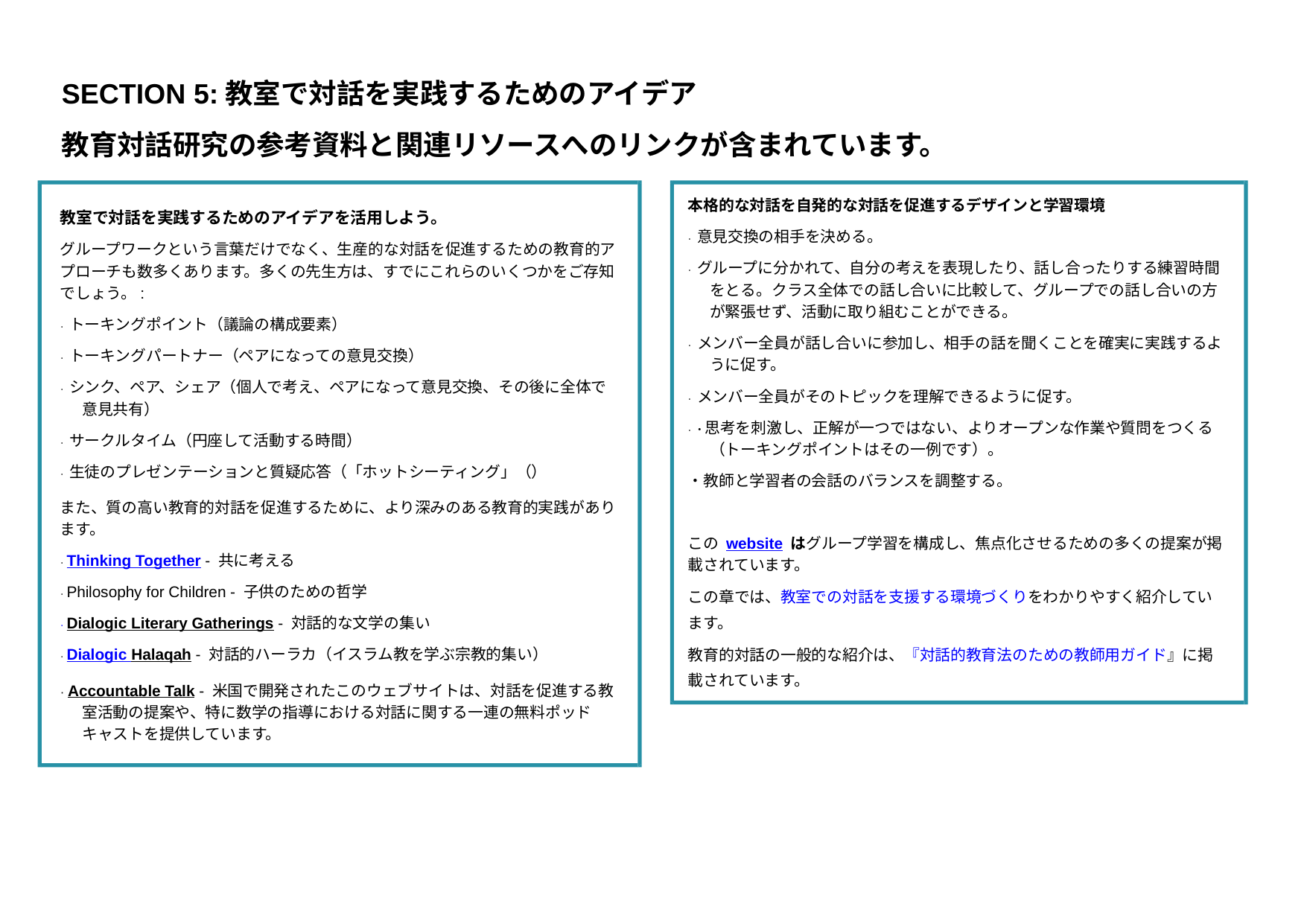

SECTION 5:教室で対話を実践するためのアイデア
教育対話研究の参考資料と関連リソースへのリンクが含まれています。

本格的な対話を自発的な対話を促進するデザインと学習環境
· 意見交換の相手を決める。
· グループに分かれて、自分の考えを表現したり、話し合ったりする練習時間をとる。クラス全体での話し合いに比較して、グループでの話し合いの方が緊張せず、活動に取り組むことができる。
· メンバー全員が話し合いに参加し、相手の話を聞くことを確実に実践するように促す。
· メンバー全員がそのトピックを理解できるように促す。
·・思考を刺激し、正解が一つではない、よりオープンな作業や質問をつくる（トーキングポイントはその一例です）。
・教師と学習者の会話のバランスを調整する。

この website はグループ学習を構成し、焦点化させるための多くの提案が掲載されています。
この章では、教室での対話を支援する環境づくりをわかりやすく紹介しています。
教育的対話の一般的な紹介は、『対話的教育法のための教師用ガイド』に掲載されています。
教室で対話を実践するためのアイデアを活用しよう。
グループワークという言葉だけでなく、生産的な対話を促進するための教育的アプローチも数多くあります。多くの先生方は、すでにこれらのいくつかをご存知でしょう。:
· トーキングポイント（議論の構成要素）
· トーキングパートナー（ペアになっての意見交換）
· シンク、ペア、シェア（個人で考え、ペアになって意見交換、その後に全体で意見共有）
· サークルタイム（円座して活動する時間）
· 生徒のプレゼンテーションと質疑応答（「ホットシーティング」（）
また、質の高い教育的対話を促進するために、より深みのある教育的実践があります。
· Thinking Together - 共に考える
· Philosophy for Children - 子供のための哲学
· Dialogic Literary Gatherings - 対話的な文学の集い
· Dialogic Halaqah - 対話的ハーラカ（イスラム教を学ぶ宗教的集い）
· Accountable Talk - 米国で開発されたこのウェブサイトは、対話を促進する教室活動の提案や、特に数学の指導における対話に関する一連の無料ポッドキャストを提供しています。